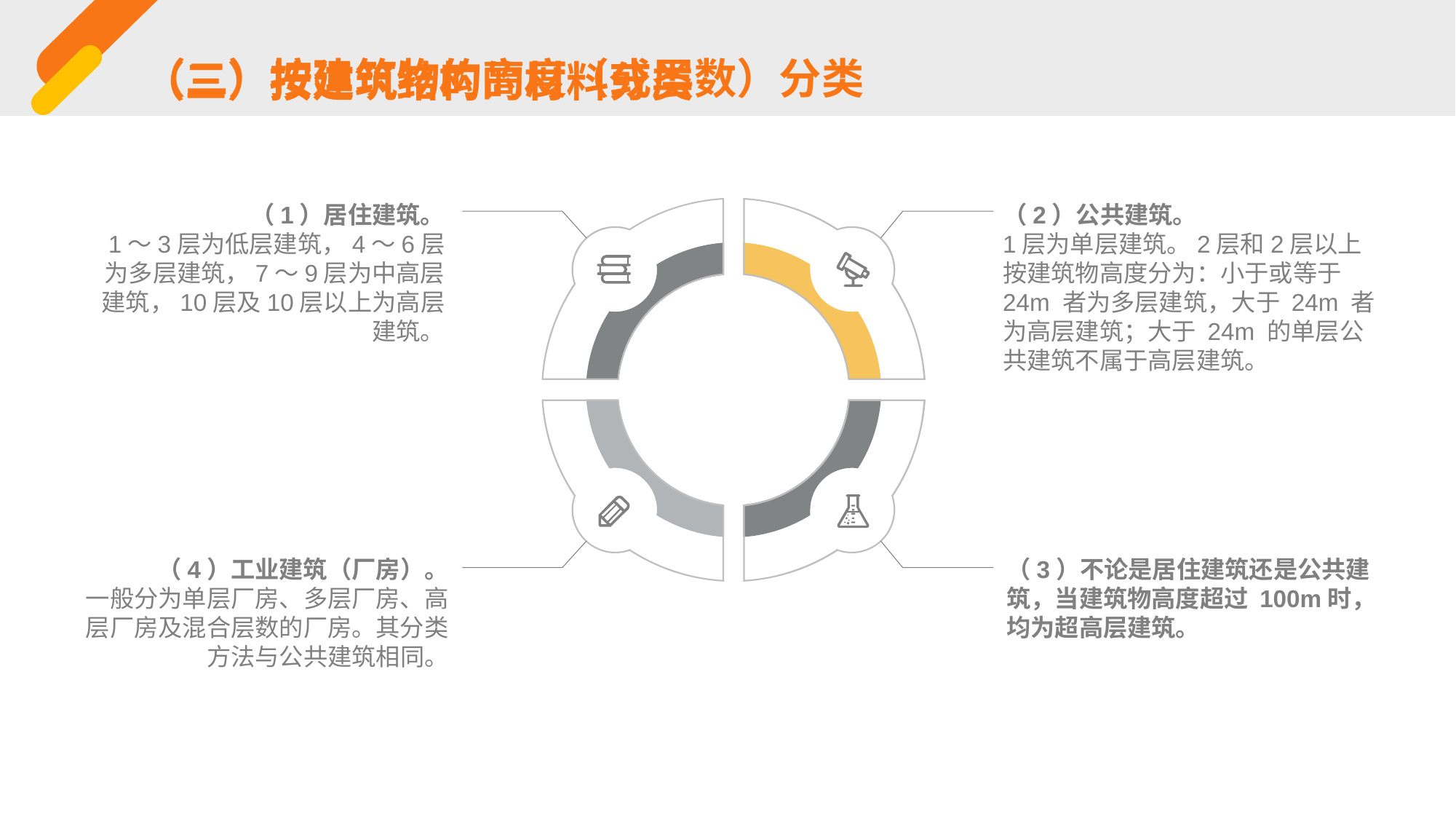

（三）按建筑结构的材料分类
（二）按建筑物的高度（或层数）分类

（1）居住建筑。
1～3层为低层建筑，4～6层为多层建筑，7～9层为中高层建筑，10层及10层以上为高层建筑。
（2）公共建筑。
1层为单层建筑。2层和2层以上按建筑物高度分为：小于或等于24m 者为多层建筑，大于 24m 者为高层建筑；大于 24m 的单层公共建筑不属于高层建筑。

（4）工业建筑（厂房）。
一般分为单层厂房、多层厂房、高层厂房及混合层数的厂房。其分类方法与公共建筑相同。
（3）不论是居住建筑还是公共建筑，当建筑物高度超过 100m时，均为超高层建筑。